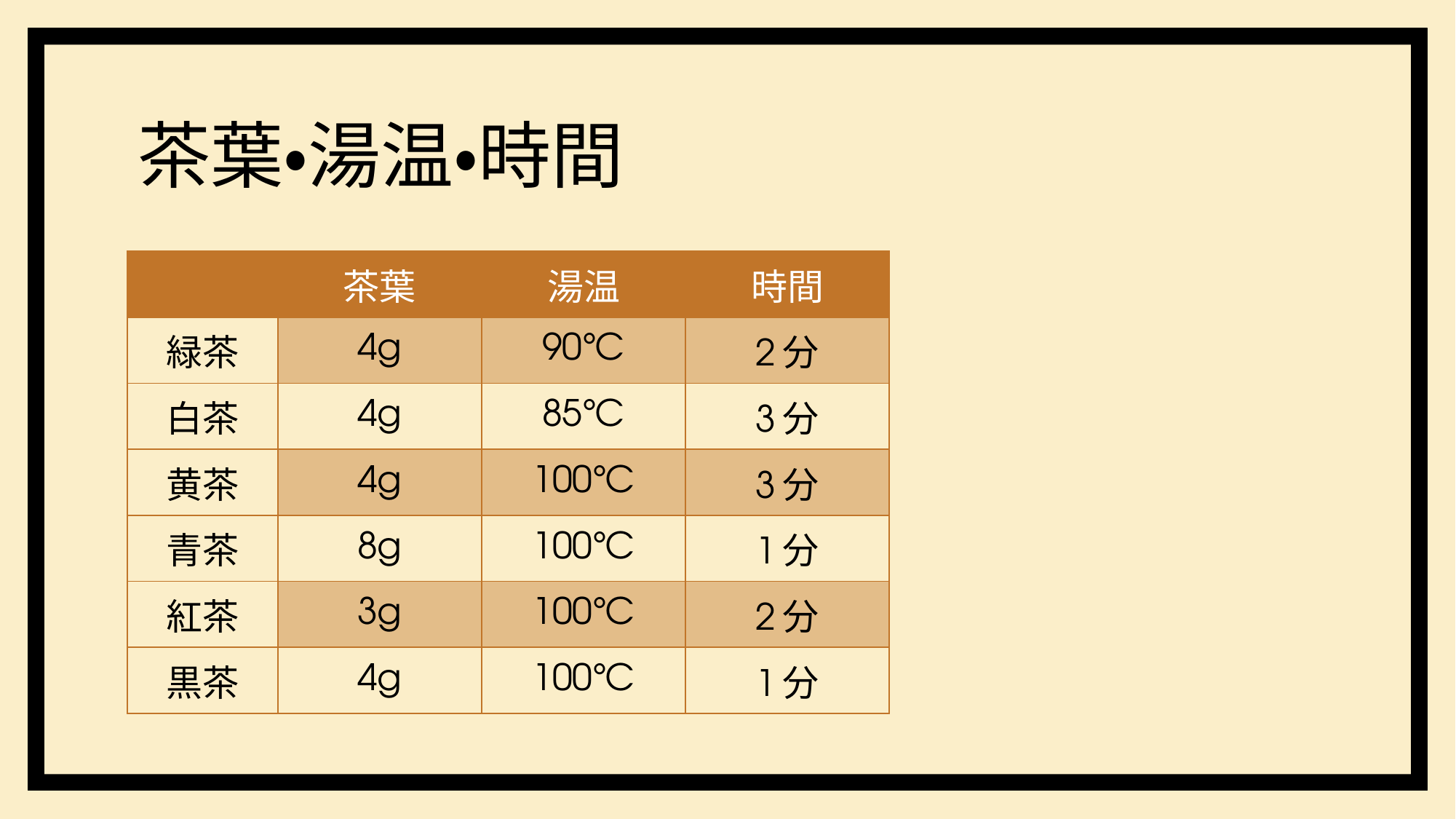

# 茶葉・湯温・時間
|  | 茶葉 | 湯温 | 時間 |
| --- | --- | --- | --- |
| 緑茶 | 4g | 90℃ | 2分 |
| 白茶 | 4g | 85℃ | 3分 |
| 黄茶 | 4g | 100℃ | 3分 |
| 青茶 | 8g | 100℃ | 1分 |
| 紅茶 | 3g | 100℃ | 2分 |
| 黒茶 | 4g | 100℃ | 1分 |